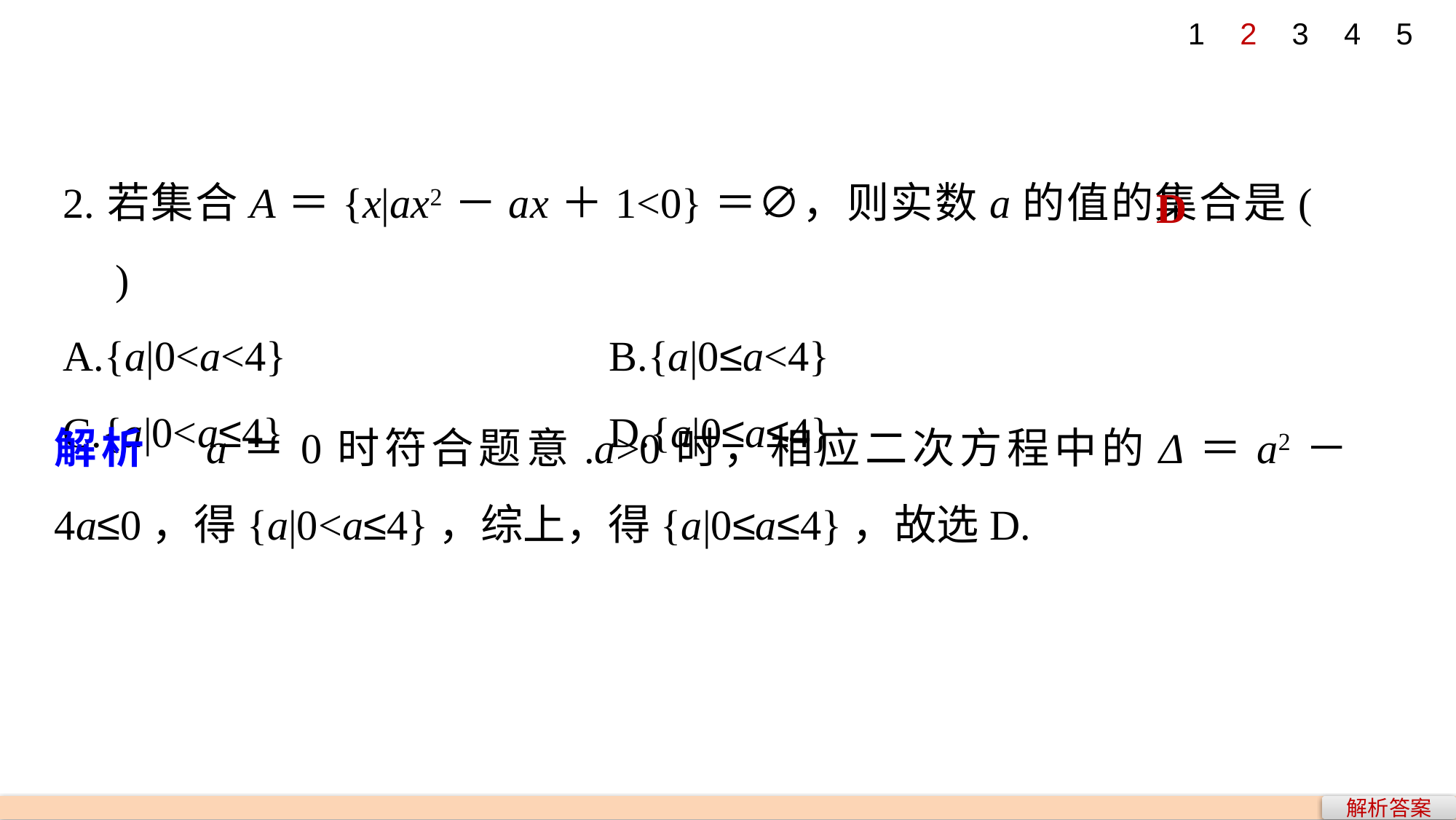

1
2
3
4
5
2.若集合A＝{x|ax2－ax＋1<0}＝∅，则实数a的值的集合是(　　)
A.{a|0<a<4}  			B.{a|0≤a<4}
C.{a|0<a≤4}  			D.{a|0≤a≤4}
D
解析　a＝0时符合题意.a>0时，相应二次方程中的Δ＝a2－4a≤0，得{a|0<a≤4}，综上，得{a|0≤a≤4}，故选D.
解析答案